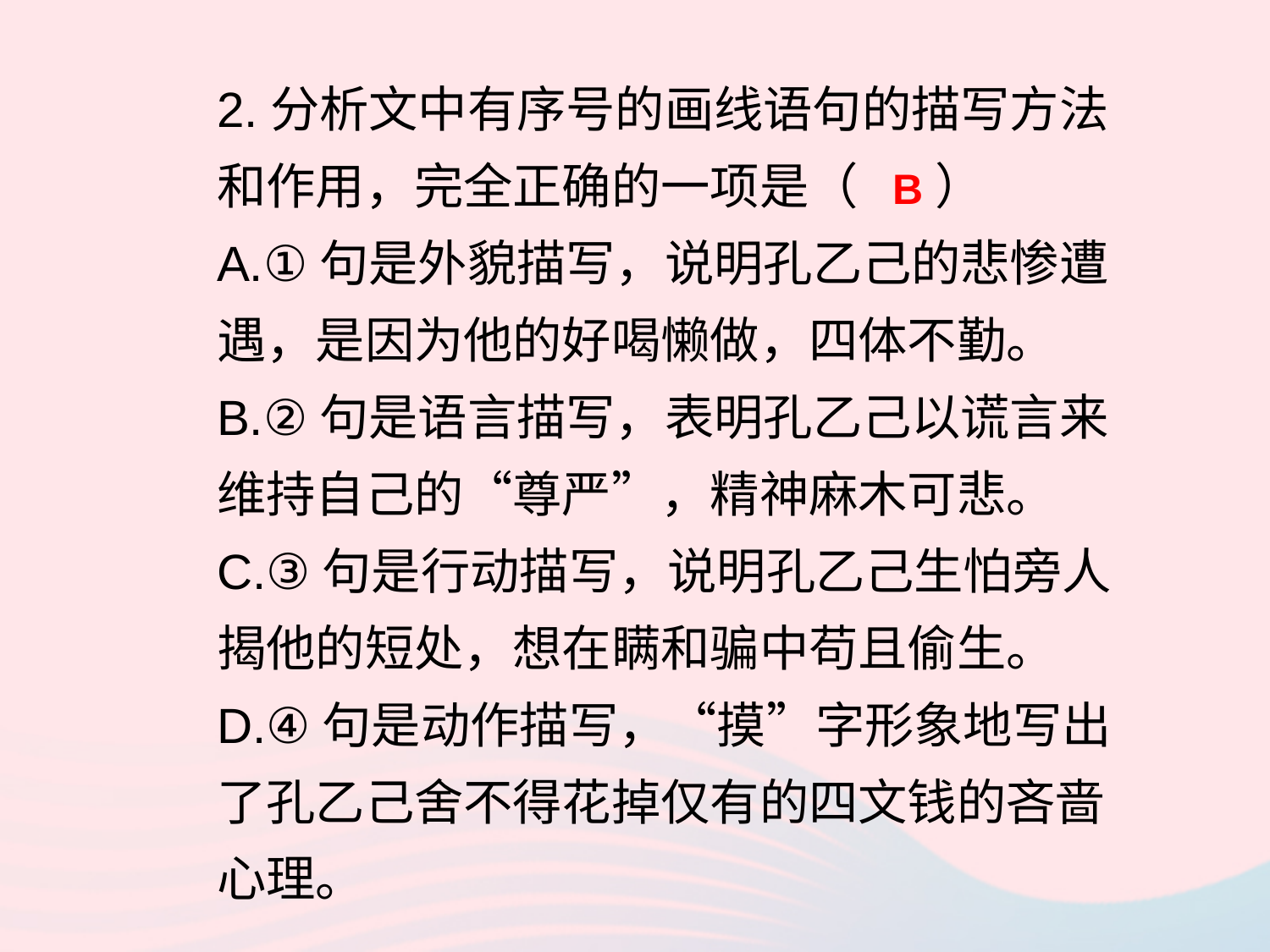

2.分析文中有序号的画线语句的描写方法和作用，完全正确的一项是（       ）
A.①句是外貌描写，说明孔乙己的悲惨遭遇，是因为他的好喝懒做，四体不勤。
B.②句是语言描写，表明孔乙己以谎言来维持自己的“尊严”，精神麻木可悲。
C.③句是行动描写，说明孔乙己生怕旁人揭他的短处，想在瞒和骗中苟且偷生。
D.④句是动作描写，“摸”字形象地写出了孔乙己舍不得花掉仅有的四文钱的吝啬心理。
B